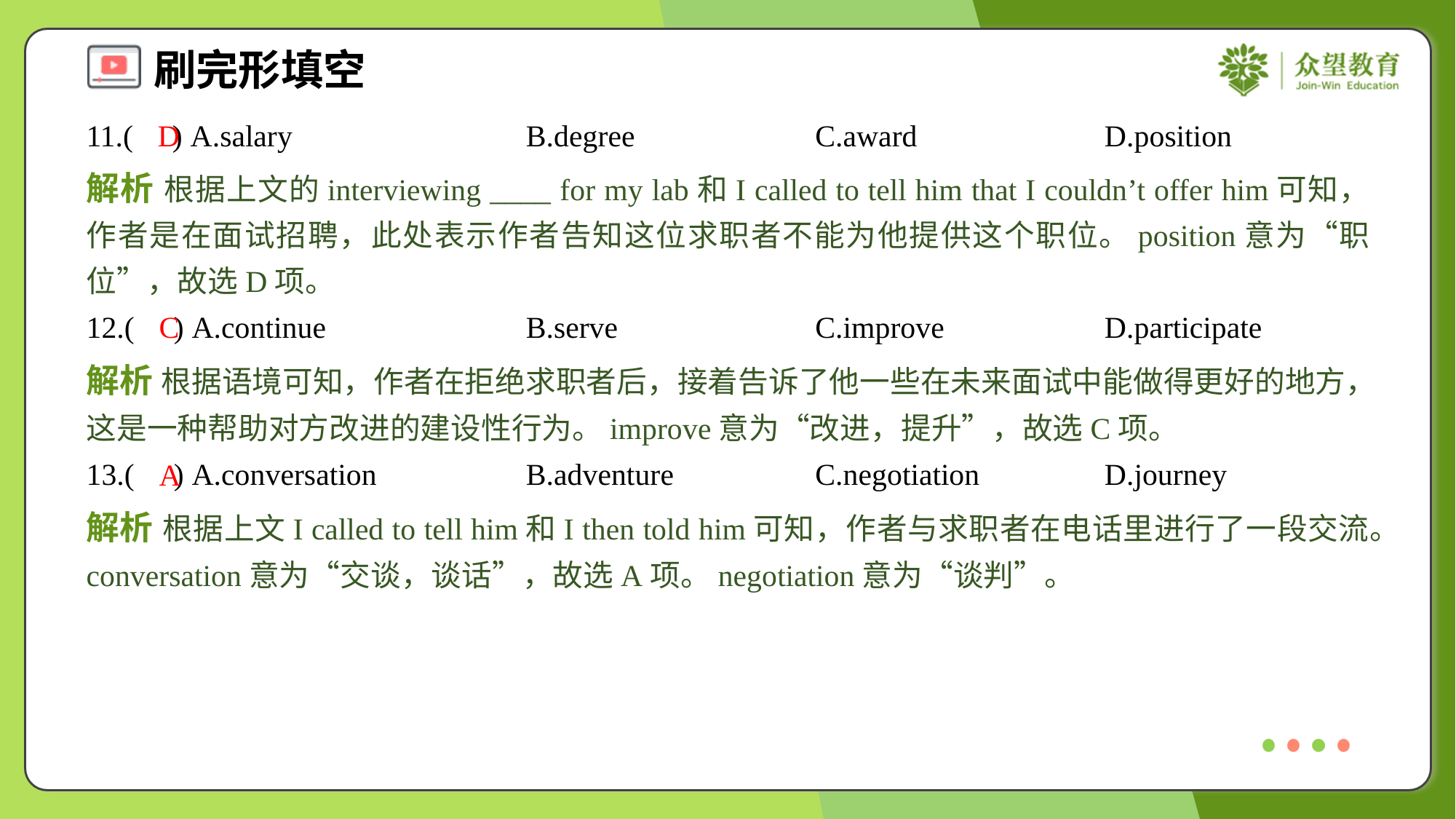

11.(     ) A.salary	B.degree	C.award	D.position
D
解析 根据上文的interviewing ____ for my lab和I called to tell him that I couldn’t offer him可知，作者是在面试招聘，此处表示作者告知这位求职者不能为他提供这个职位。position意为“职位”，故选D项。
12.(     ) A.continue	B.serve	C.improve	D.participate
C
解析 根据语境可知，作者在拒绝求职者后，接着告诉了他一些在未来面试中能做得更好的地方，这是一种帮助对方改进的建设性行为。improve意为“改进，提升”，故选C项。
13.(     ) A.conversation	B.adventure	C.negotiation	D.journey
A
解析 根据上文I called to tell him和I then told him可知，作者与求职者在电话里进行了一段交流。conversation意为“交谈，谈话”，故选A项。negotiation意为“谈判”。